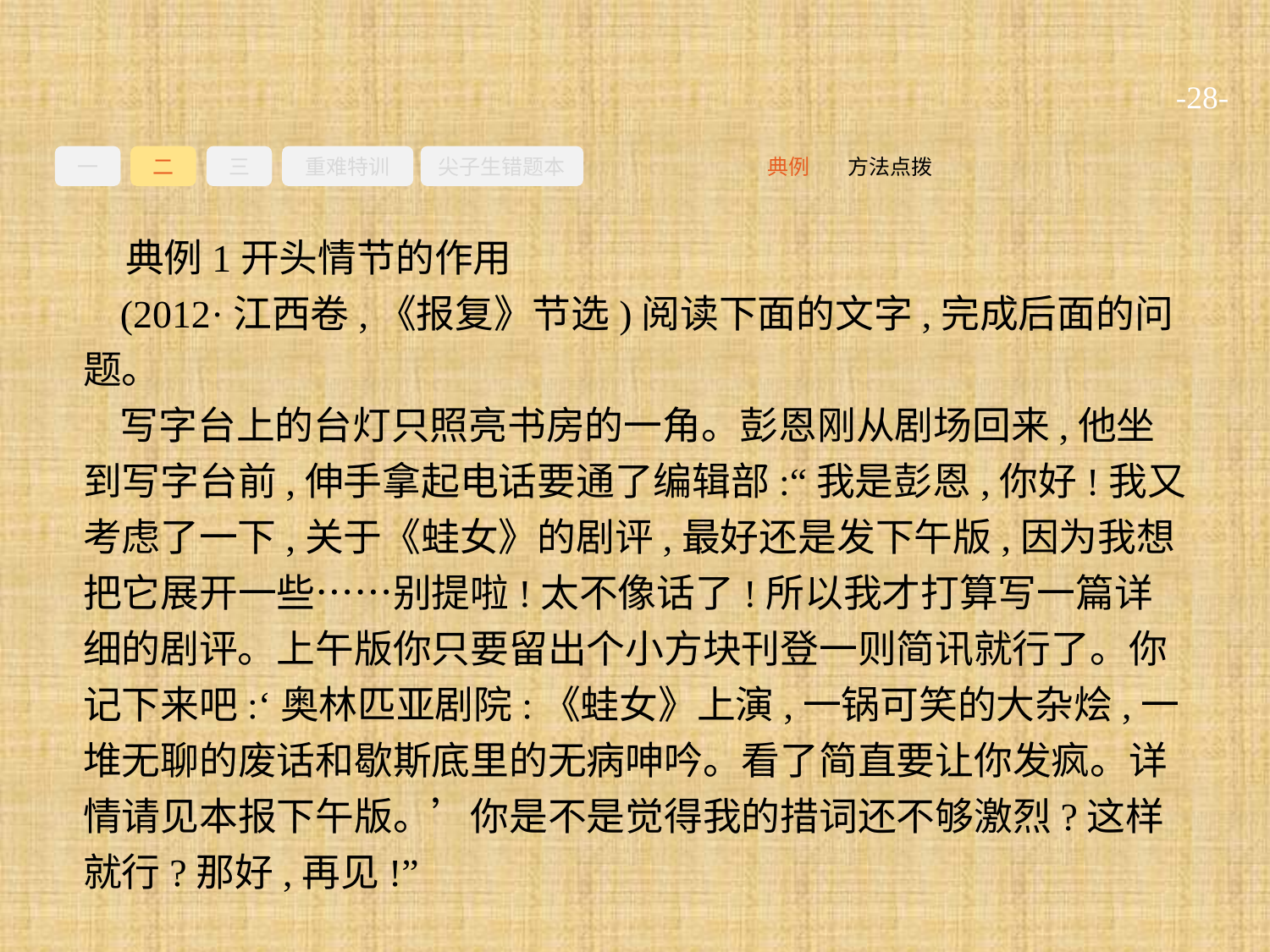

-28-
一
二
三
重难特训
尖子生错题本
方法点拨
典例
典例1开头情节的作用
(2012·江西卷,《报复》节选)阅读下面的文字,完成后面的问题。
写字台上的台灯只照亮书房的一角。彭恩刚从剧场回来,他坐到写字台前,伸手拿起电话要通了编辑部:“我是彭恩,你好!我又考虑了一下,关于《蛙女》的剧评,最好还是发下午版,因为我想把它展开一些……别提啦!太不像话了!所以我才打算写一篇详细的剧评。上午版你只要留出个小方块刊登一则简讯就行了。你记下来吧:‘奥林匹亚剧院:《蛙女》上演,一锅可笑的大杂烩,一堆无聊的废话和歇斯底里的无病呻吟。看了简直要让你发疯。详情请见本报下午版。’你是不是觉得我的措词还不够激烈?这样就行?那好,再见!”